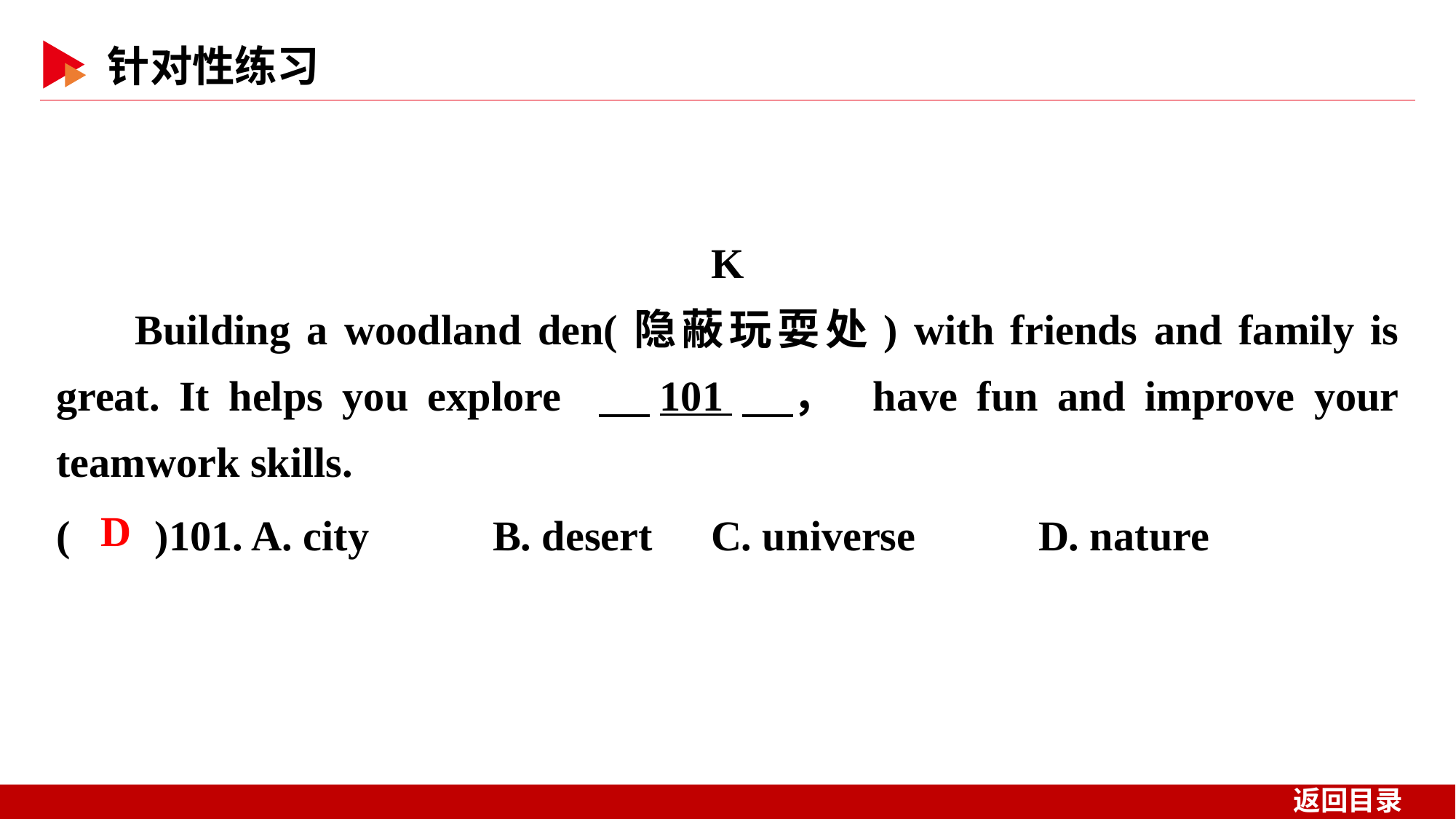

K
Building a woodland den(隐蔽玩耍处) with friends and family is great. It helps you explore 　101　， have fun and improve your teamwork skills.
(        )101. A. city  	B. desert	C. universe    	D. nature
   D